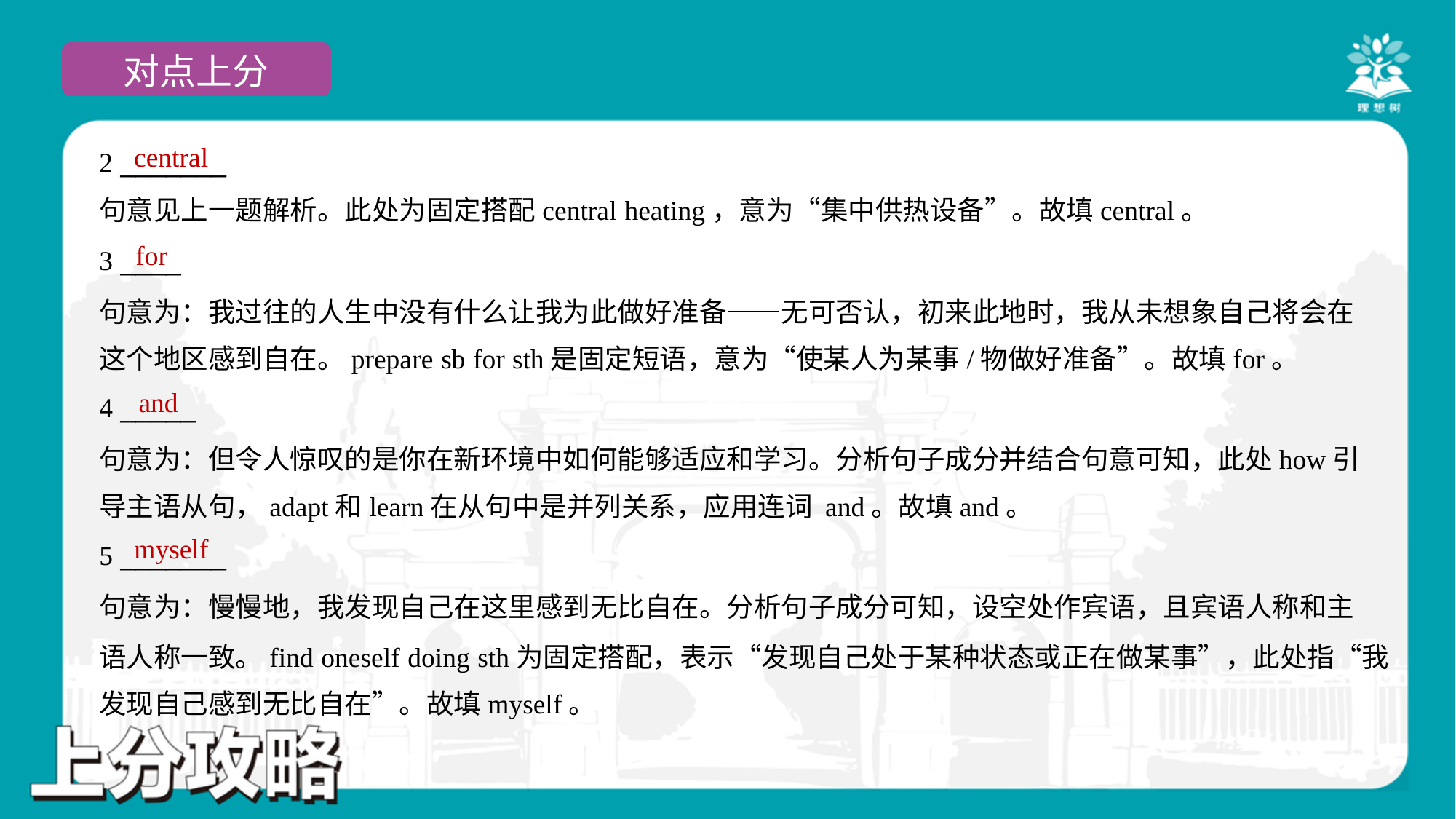

central
2 _______
句意见上一题解析。此处为固定搭配central heating，意为“集中供热设备”。故填central。
for
3 ____
句意为：我过往的人生中没有什么让我为此做好准备——无可否认，初来此地时，我从未想象自己将会在
这个地区感到自在。prepare sb for sth是固定短语，意为“使某人为某事/物做好准备”。故填for。
and
4 _____
句意为：但令人惊叹的是你在新环境中如何能够适应和学习。分析句子成分并结合句意可知，此处how引
导主语从句，adapt和learn在从句中是并列关系，应用连词 and。故填and。
myself
5 _______
句意为：慢慢地，我发现自己在这里感到无比自在。分析句子成分可知，设空处作宾语，且宾语人称和主
语人称一致。find oneself doing sth为固定搭配，表示“发现自己处于某种状态或正在做某事”，此处指“我
发现自己感到无比自在”。故填myself。